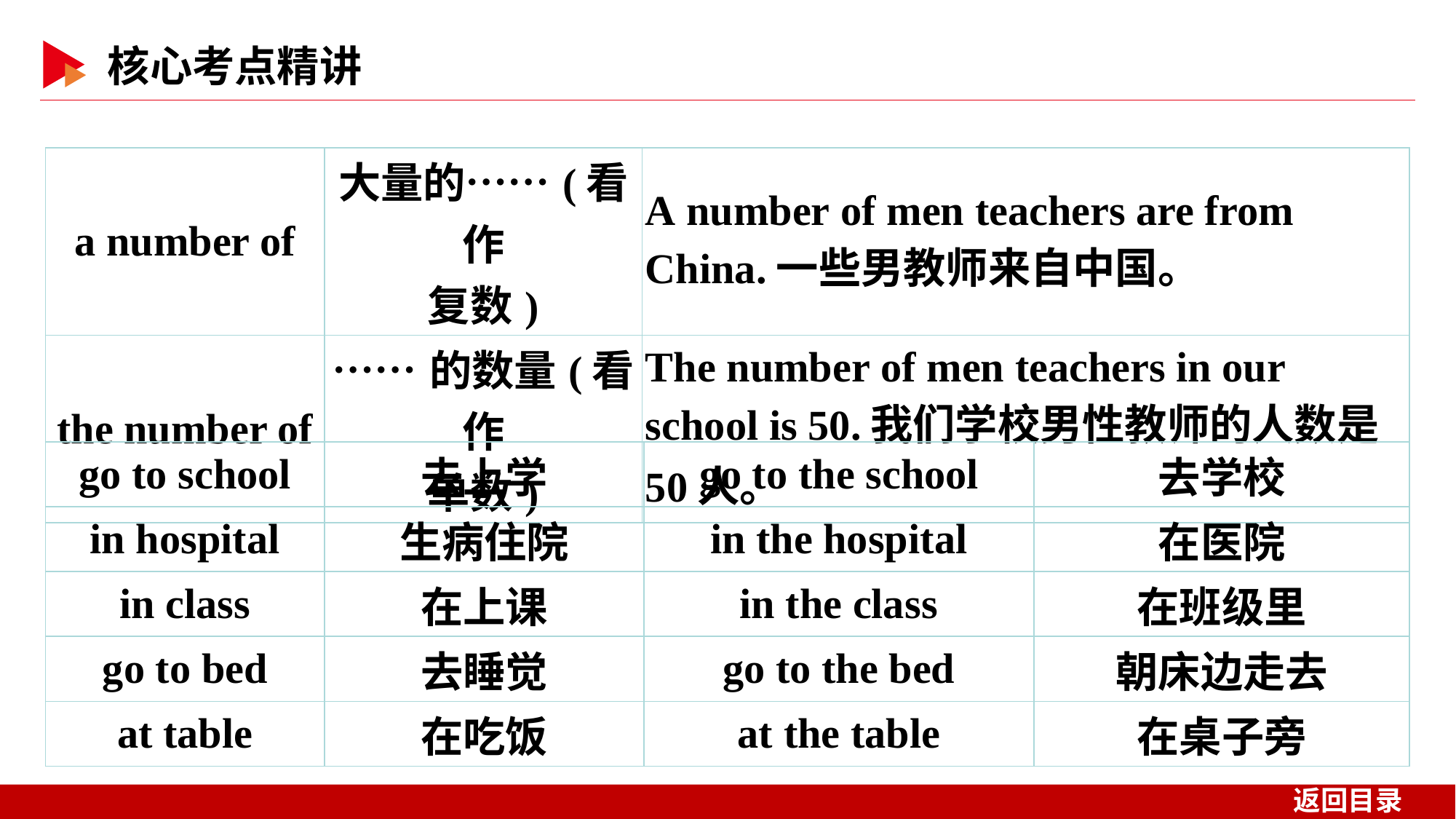

| a number of | 大量的……(看作 复数) | A number of men teachers are from China.一些男教师来自中国。 |
| --- | --- | --- |
| the number of | ……的数量(看作 单数) | The number of men teachers in our school is 50.我们学校男性教师的人数是50人。 |
| go to school | 去上学 | go to the school | 去学校 |
| --- | --- | --- | --- |
| in hospital | 生病住院 | in the hospital | 在医院 |
| in class | 在上课 | in the class | 在班级里 |
| go to bed | 去睡觉 | go to the bed | 朝床边走去 |
| at table | 在吃饭 | at the table | 在桌子旁 |